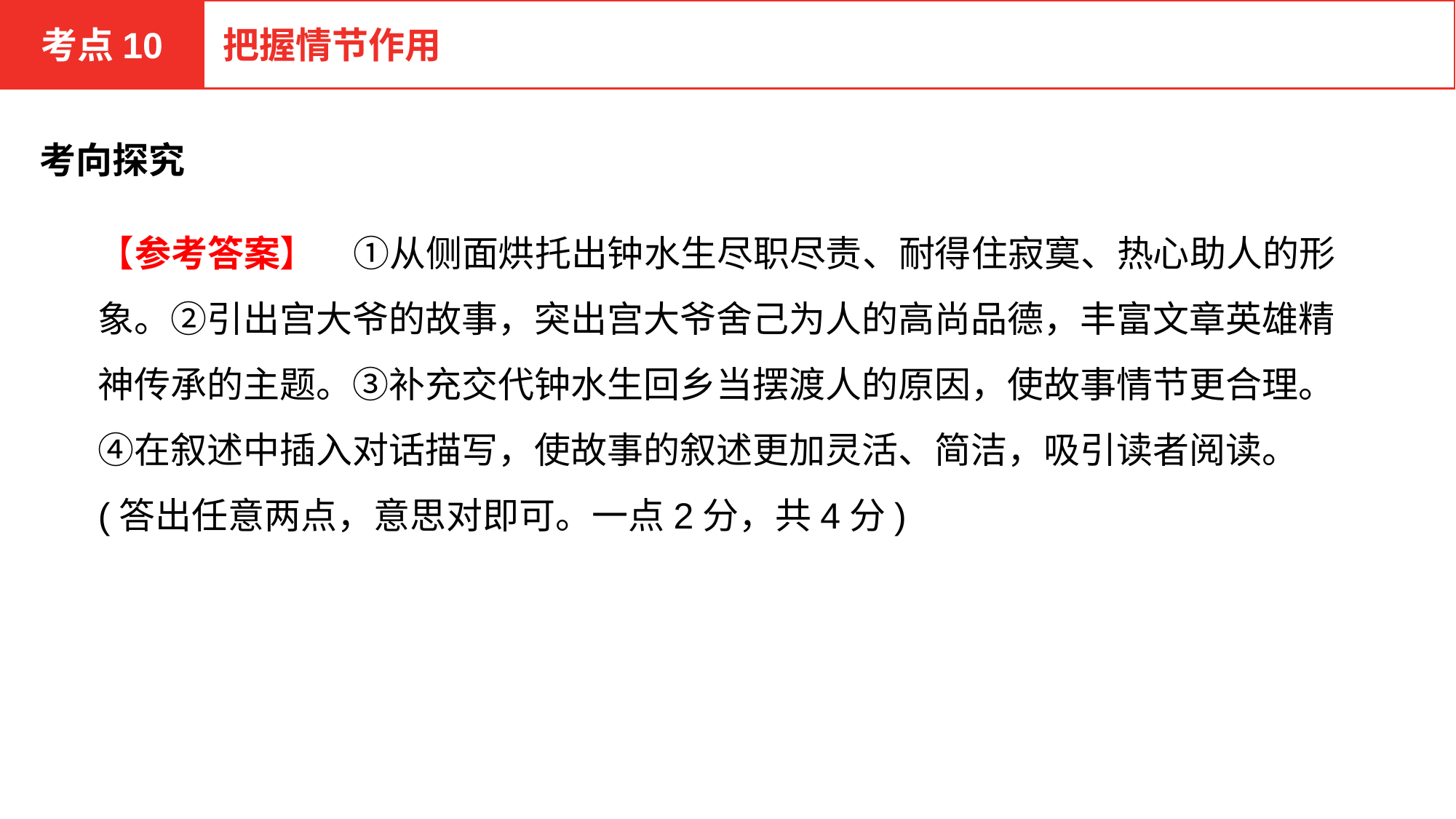

考点10
把握情节作用
考向探究

【参考答案】　①从侧面烘托出钟水生尽职尽责、耐得住寂寞、热心助人的形象。②引出宫大爷的故事，突出宫大爷舍己为人的高尚品德，丰富文章英雄精神传承的主题。③补充交代钟水生回乡当摆渡人的原因，使故事情节更合理。④在叙述中插入对话描写，使故事的叙述更加灵活、简洁，吸引读者阅读。(答出任意两点，意思对即可。一点2分，共4分)